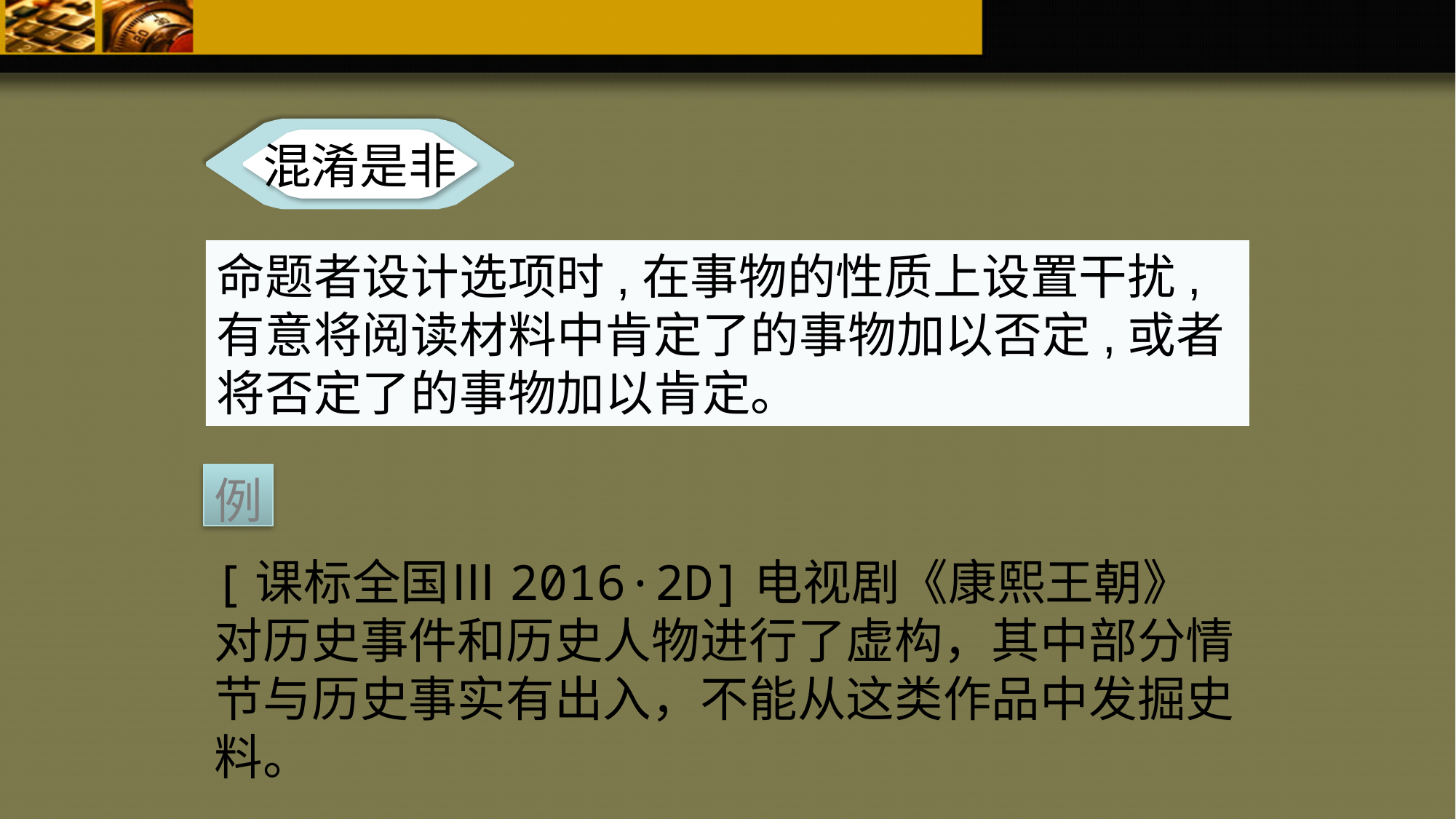

混淆是非
命题者设计选项时,在事物的性质上设置干扰,有意将阅读材料中肯定了的事物加以否定,或者将否定了的事物加以肯定。
例
[课标全国Ⅲ2016·2D]电视剧《康熙王朝》对历史事件和历史人物进行了虚构，其中部分情节与历史事实有出入，不能从这类作品中发掘史料。